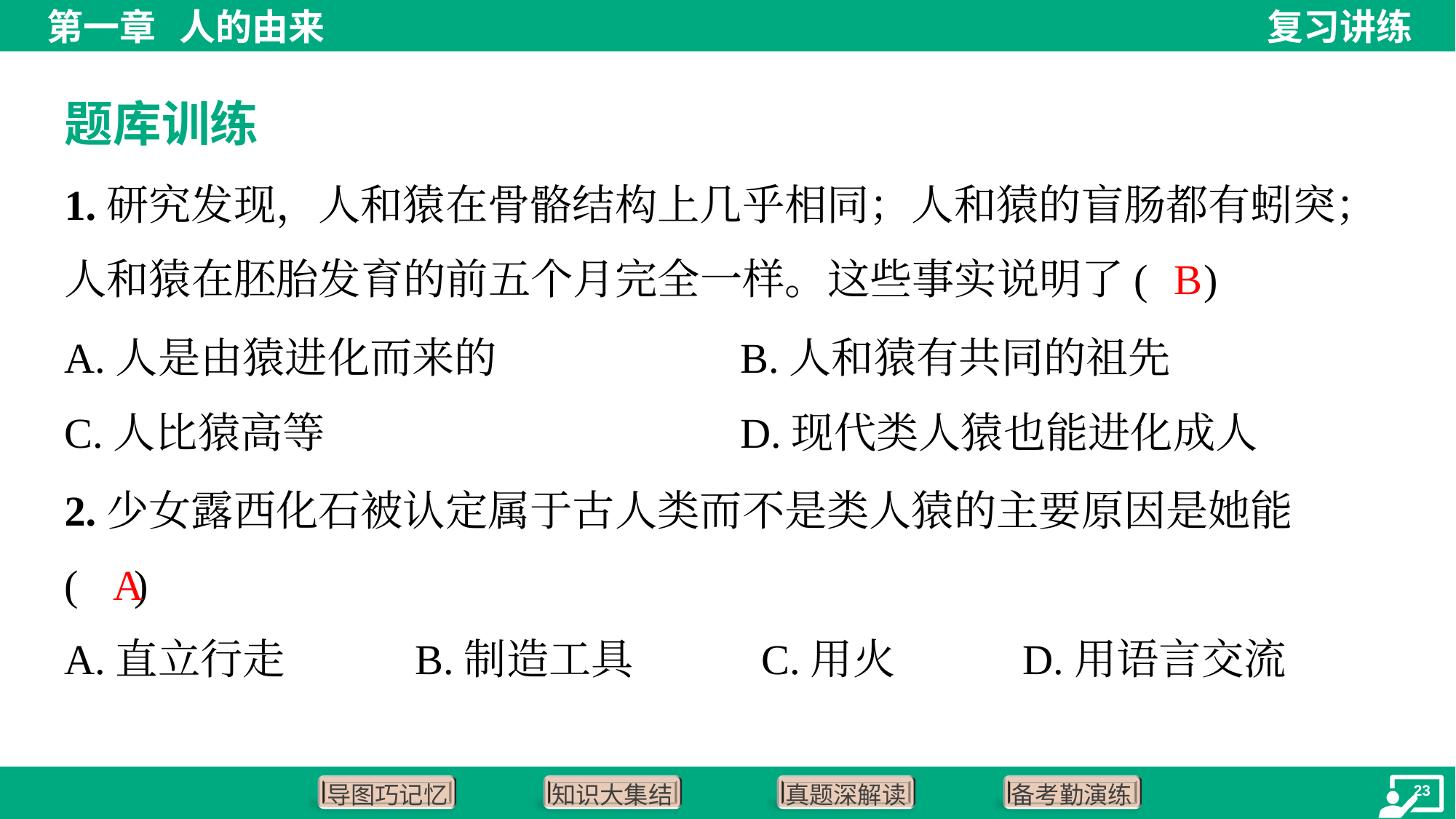

题库训练
1.研究发现，人和猿在骨骼结构上几乎相同；人和猿的盲肠都有蚓突；
人和猿在胚胎发育的前五个月完全一样。这些事实说明了(     )
B
A.人是由猿进化而来的	B.人和猿有共同的祖先
C.人比猿高等	D.现代类人猿也能进化成人
2.少女露西化石被认定属于古人类而不是类人猿的主要原因是她能
(     )
A
A.直立行走	B.制造工具	C.用火	D.用语言交流